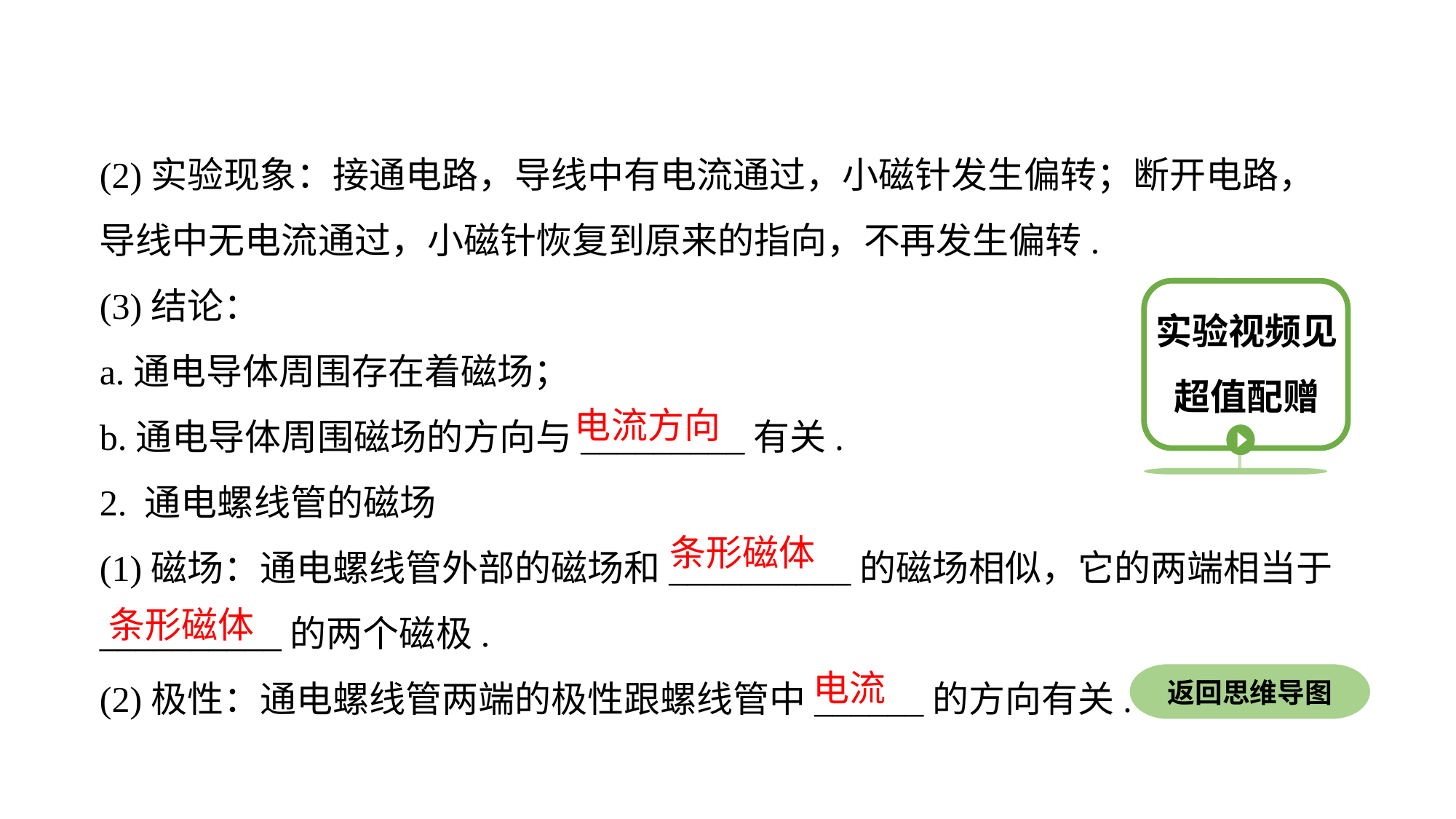

(2)实验现象：接通电路，导线中有电流通过，小磁针发生偏转；断开电路，
导线中无电流通过，小磁针恢复到原来的指向，不再发生偏转.
(3)结论：
a.通电导体周围存在着磁场；
b.通电导体周围磁场的方向与_________有关.
2. 通电螺线管的磁场
(1)磁场：通电螺线管外部的磁场和__________的磁场相似，它的两端相当于__________的两个磁极.
(2)极性：通电螺线管两端的极性跟螺线管中______的方向有关.
实验视频见超值配赠

电流方向
条形磁体
条形磁体
电流
返回思维导图